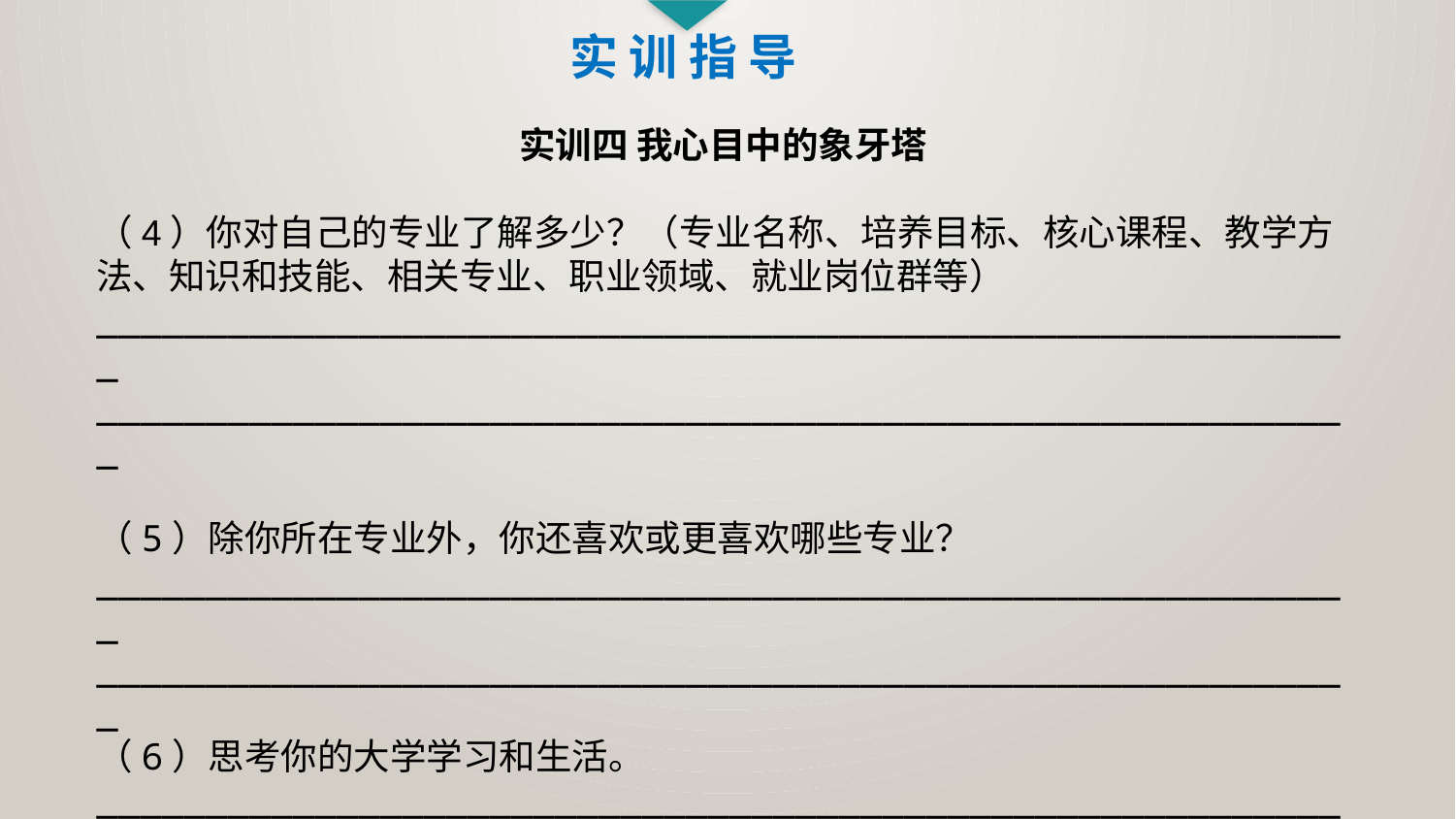

实 训 指 导
实训四 我心目中的象牙塔

（4）你对自己的专业了解多少？（专业名称、培养目标、核心课程、教学方法、知识和技能、相关专业、职业领域、就业岗位群等）
__________________________________________________________
__________________________________________________________

（5）除你所在专业外，你还喜欢或更喜欢哪些专业？
__________________________________________________________
__________________________________________________________
（6）思考你的大学学习和生活。
__________________________________________________________
__________________________________________________________
实训讨论：相互传递并交流探讨。
__________________________________________________________
__________________________________________________________

108